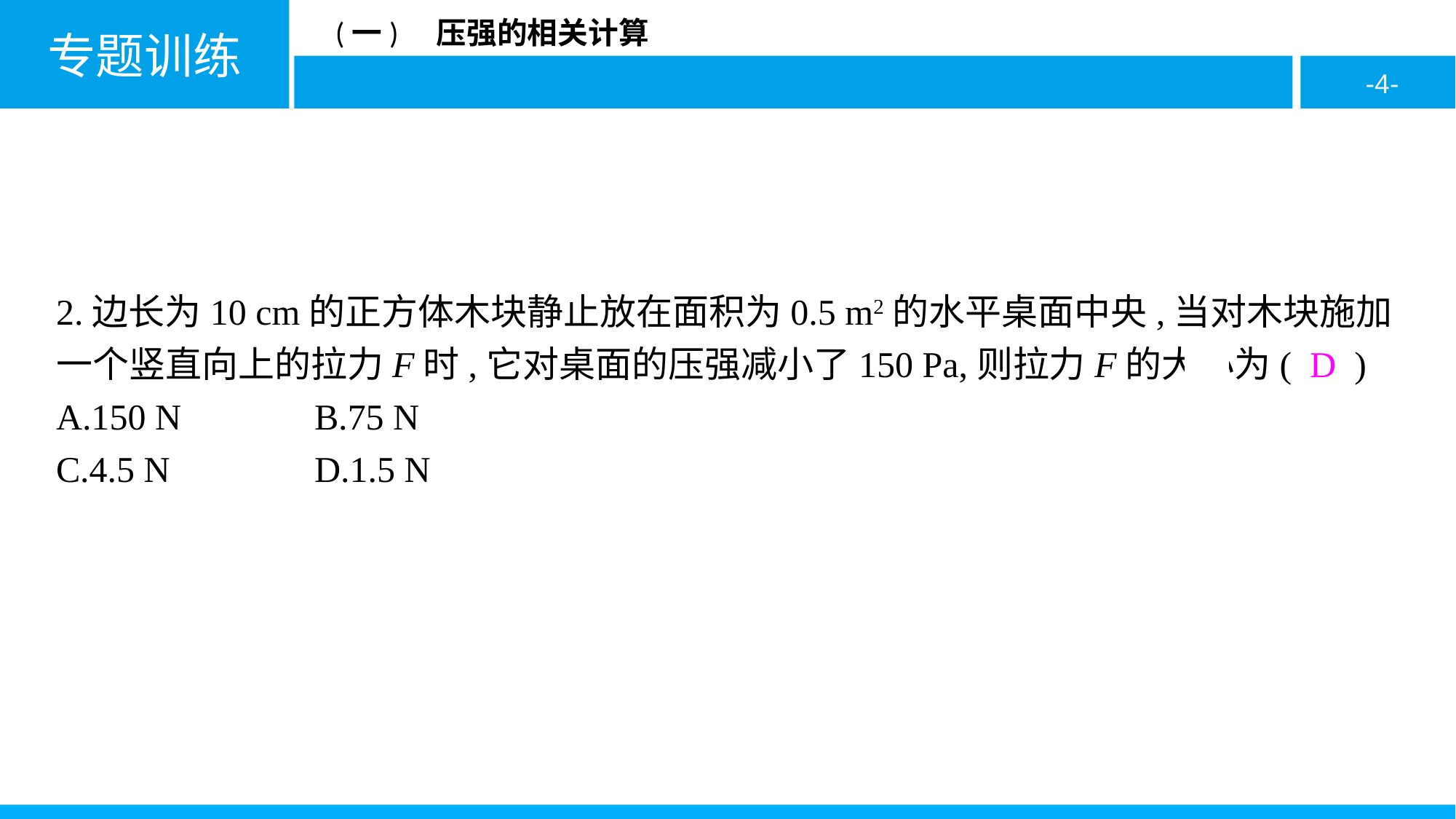

2.边长为10 cm的正方体木块静止放在面积为0.5 m2的水平桌面中央,当对木块施加一个竖直向上的拉力F时,它对桌面的压强减小了150 Pa,则拉力F的大小为(  D  )
A.150 N		B.75 N
C.4.5 N		D.1.5 N